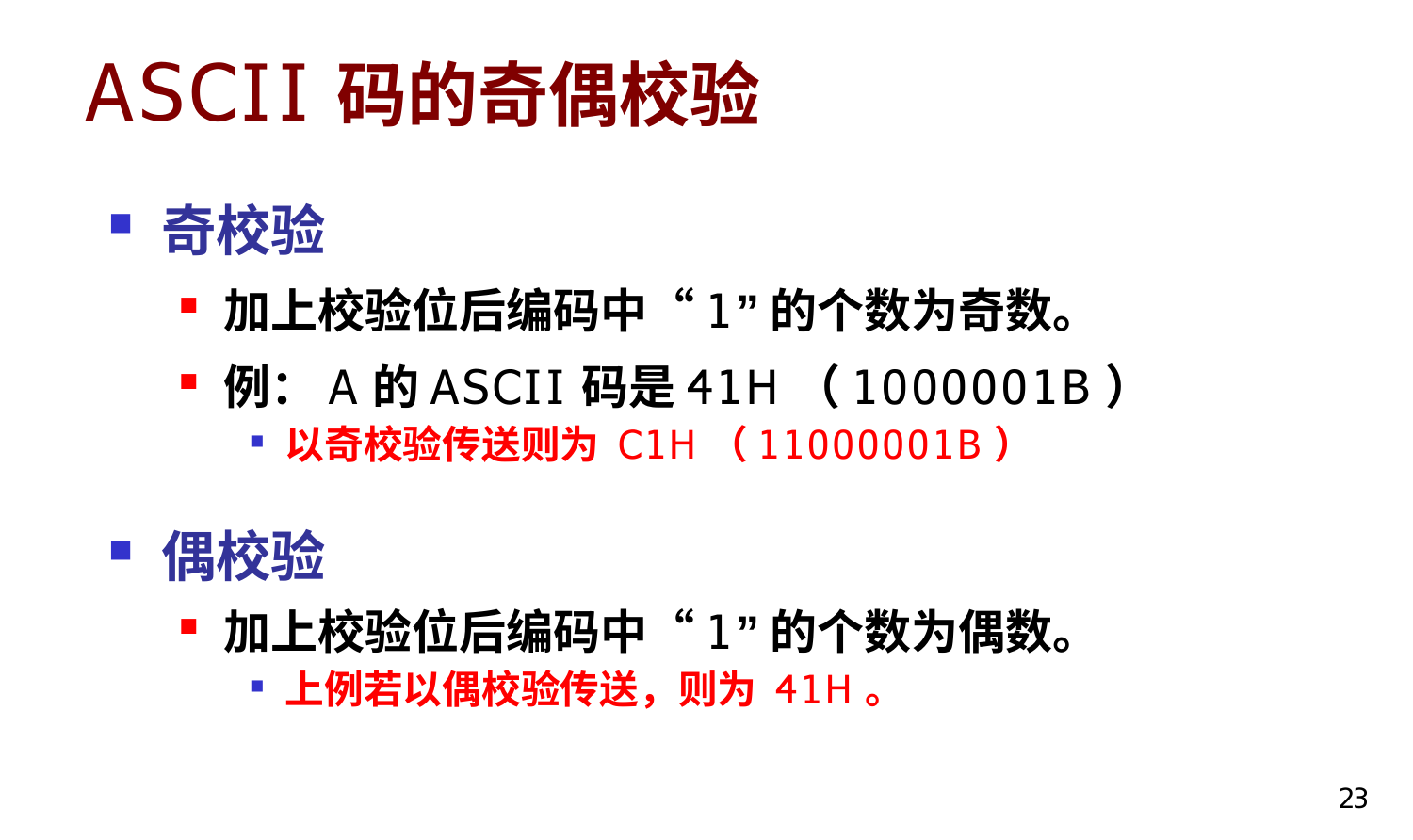

# ASCII码的奇偶校验
奇校验
加上校验位后编码中“1”的个数为奇数。
例：A的ASCII码是41H（1000001B）
以奇校验传送则为 C1H（11000001B）
偶校验
加上校验位后编码中“1”的个数为偶数。
上例若以偶校验传送，则为 41H。
23